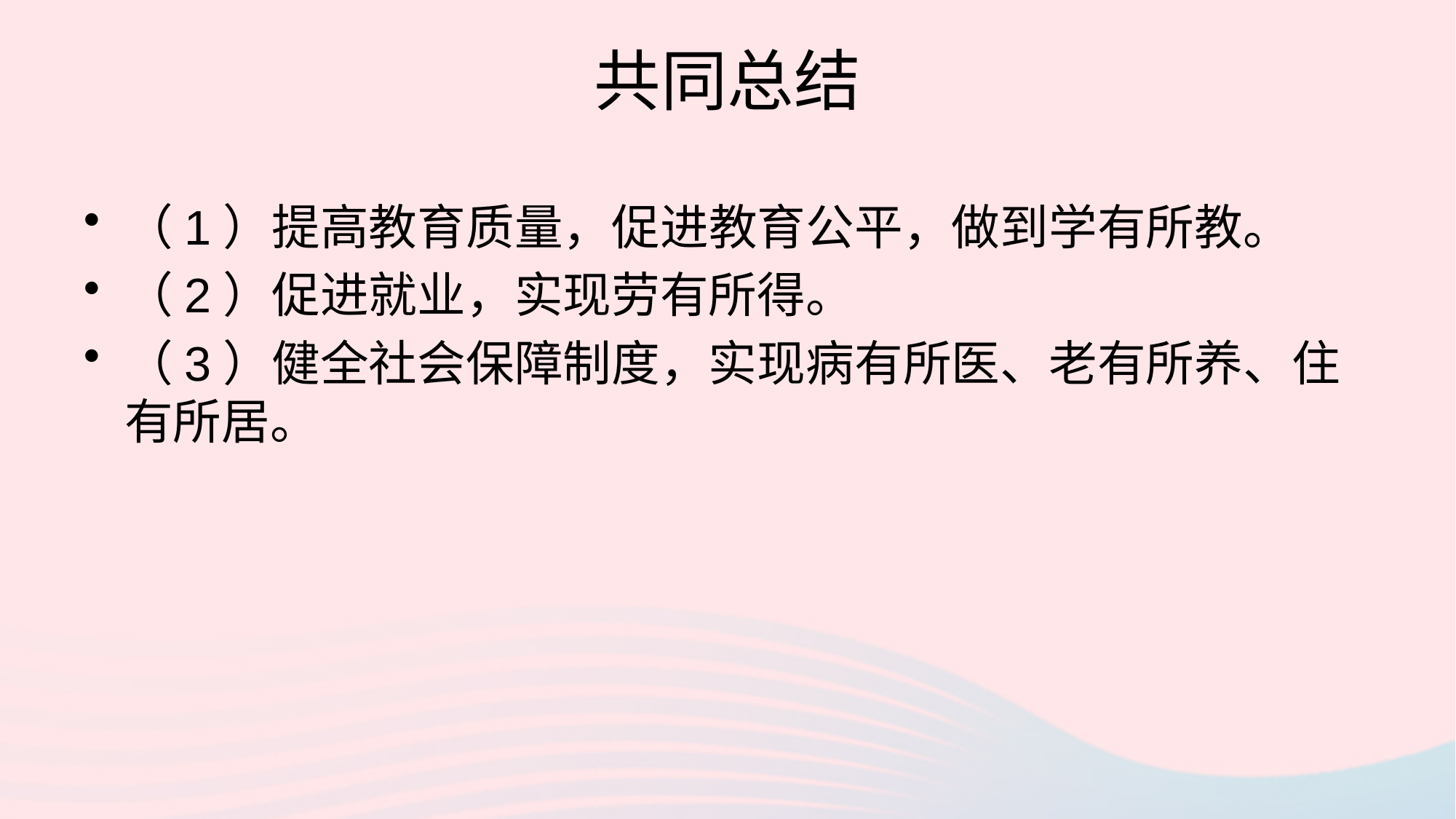

# 共同总结
（1）提高教育质量，促进教育公平，做到学有所教。
（2）促进就业，实现劳有所得。
（3）健全社会保障制度，实现病有所医、老有所养、住有所居。